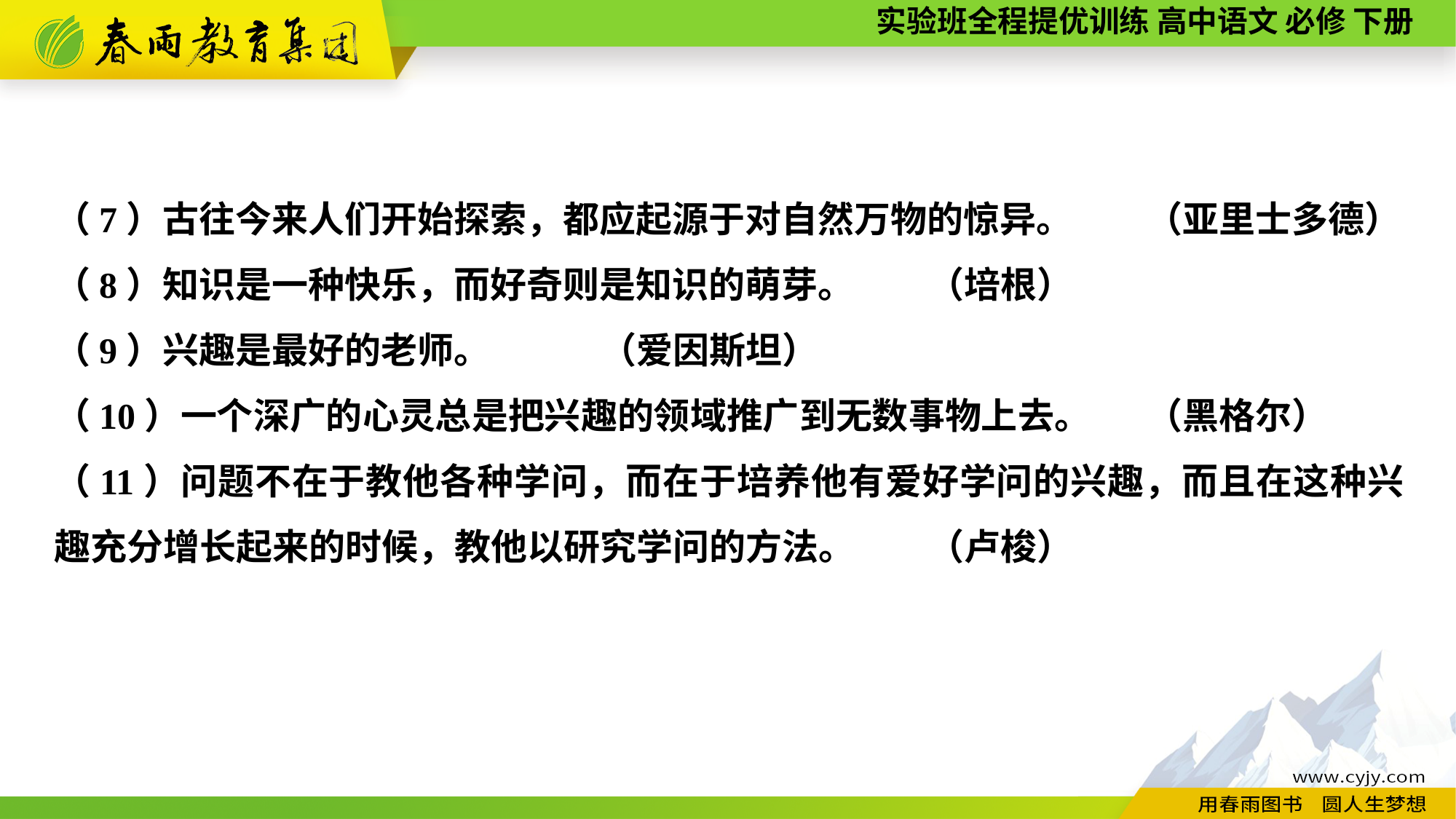

（7）古往今来人们开始探索，都应起源于对自然万物的惊异。	（亚里士多德）
（8）知识是一种快乐，而好奇则是知识的萌芽。	（培根）
（9）兴趣是最好的老师。		（爱因斯坦）
（10）一个深广的心灵总是把兴趣的领域推广到无数事物上去。	（黑格尔）
（11）问题不在于教他各种学问，而在于培养他有爱好学问的兴趣，而且在这种兴趣充分增长起来的时候，教他以研究学问的方法。	（卢梭）